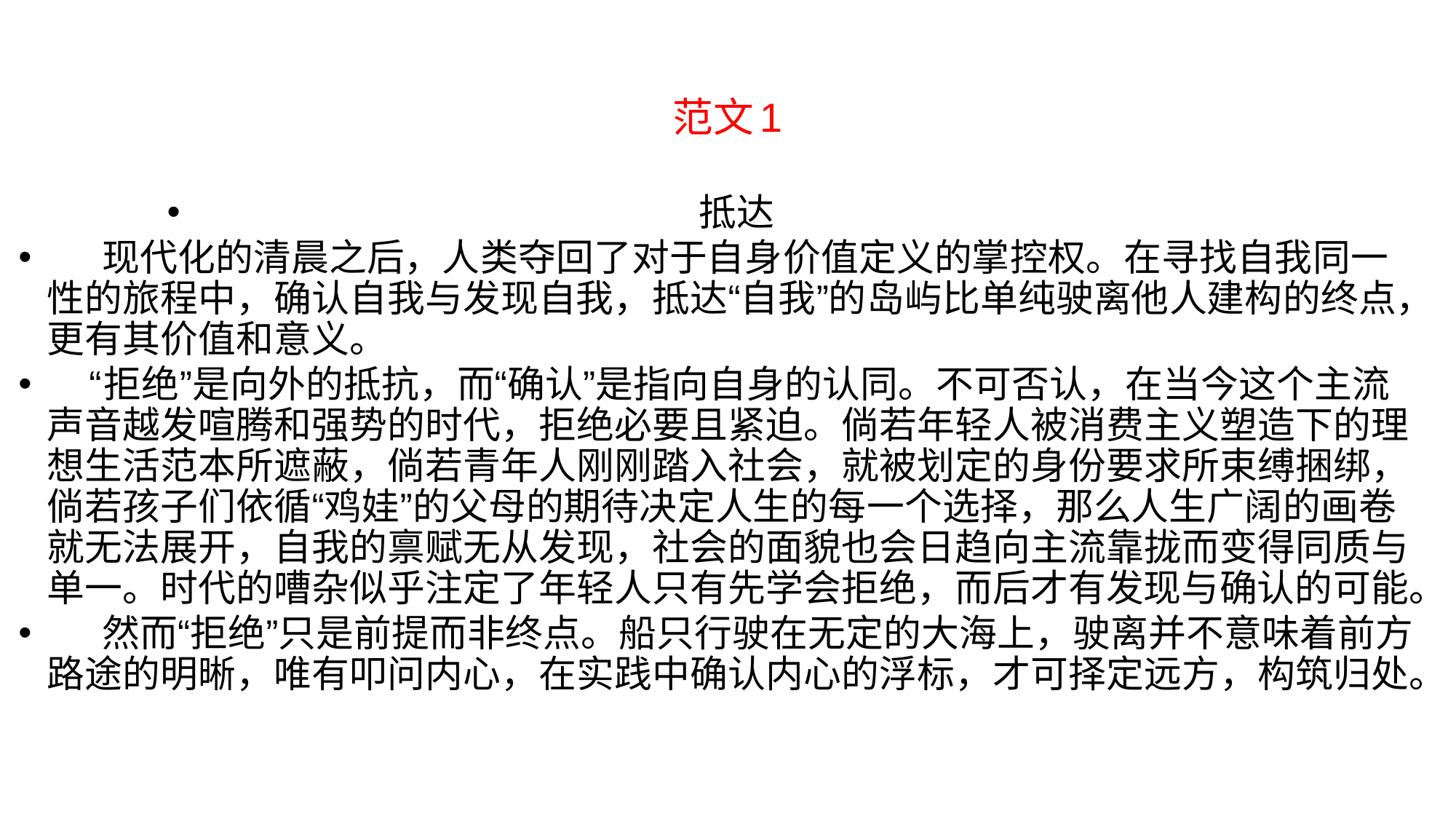

# 范文1
抵达
     现代化的清晨之后，人类夺回了对于自身价值定义的掌控权。在寻找自我同一性的旅程中，确认自我与发现自我，抵达“自我”的岛屿比单纯驶离他人建构的终点，更有其价值和意义。
    “拒绝”是向外的抵抗，而“确认”是指向自身的认同。不可否认，在当今这个主流声音越发喧腾和强势的时代，拒绝必要且紧迫。倘若年轻人被消费主义塑造下的理想生活范本所遮蔽，倘若青年人刚刚踏入社会，就被划定的身份要求所束缚捆绑，倘若孩子们依循“鸡娃”的父母的期待决定人生的每一个选择，那么人生广阔的画卷就无法展开，自我的禀赋无从发现，社会的面貌也会日趋向主流靠拢而变得同质与单一。时代的嘈杂似乎注定了年轻人只有先学会拒绝，而后才有发现与确认的可能。
     然而“拒绝”只是前提而非终点。船只行驶在无定的大海上，驶离并不意味着前方路途的明晰，唯有叩问内心，在实践中确认内心的浮标，才可择定远方，构筑归处。